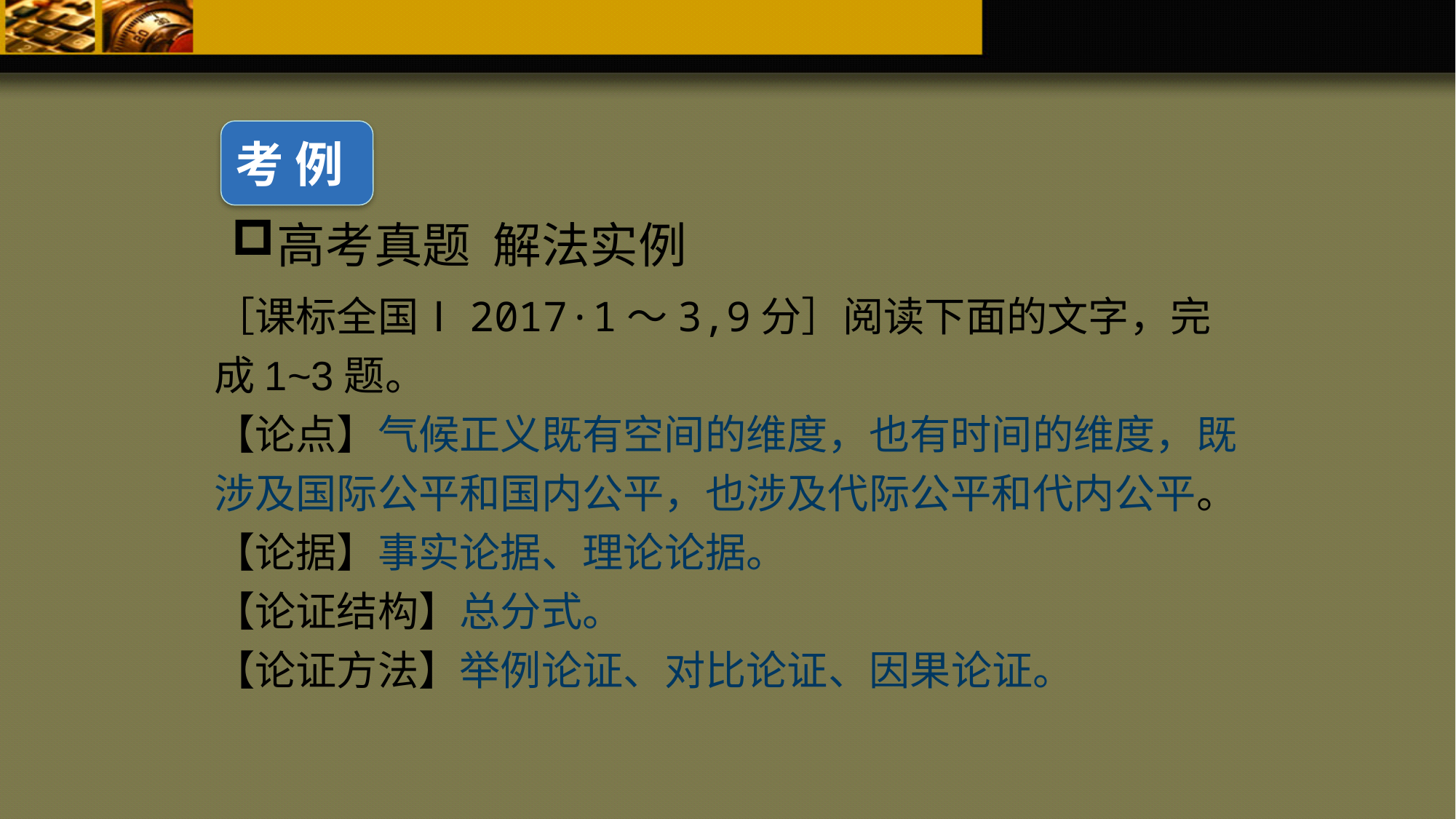

考 例
# 高考真题  解法实例
［课标全国Ⅰ2017·1～3,9分］阅读下面的文字，完成1~3题。
【论点】气候正义既有空间的维度，也有时间的维度，既涉及国际公平和国内公平，也涉及代际公平和代内公平。
【论据】事实论据、理论论据。
【论证结构】总分式。
【论证方法】举例论证、对比论证、因果论证。